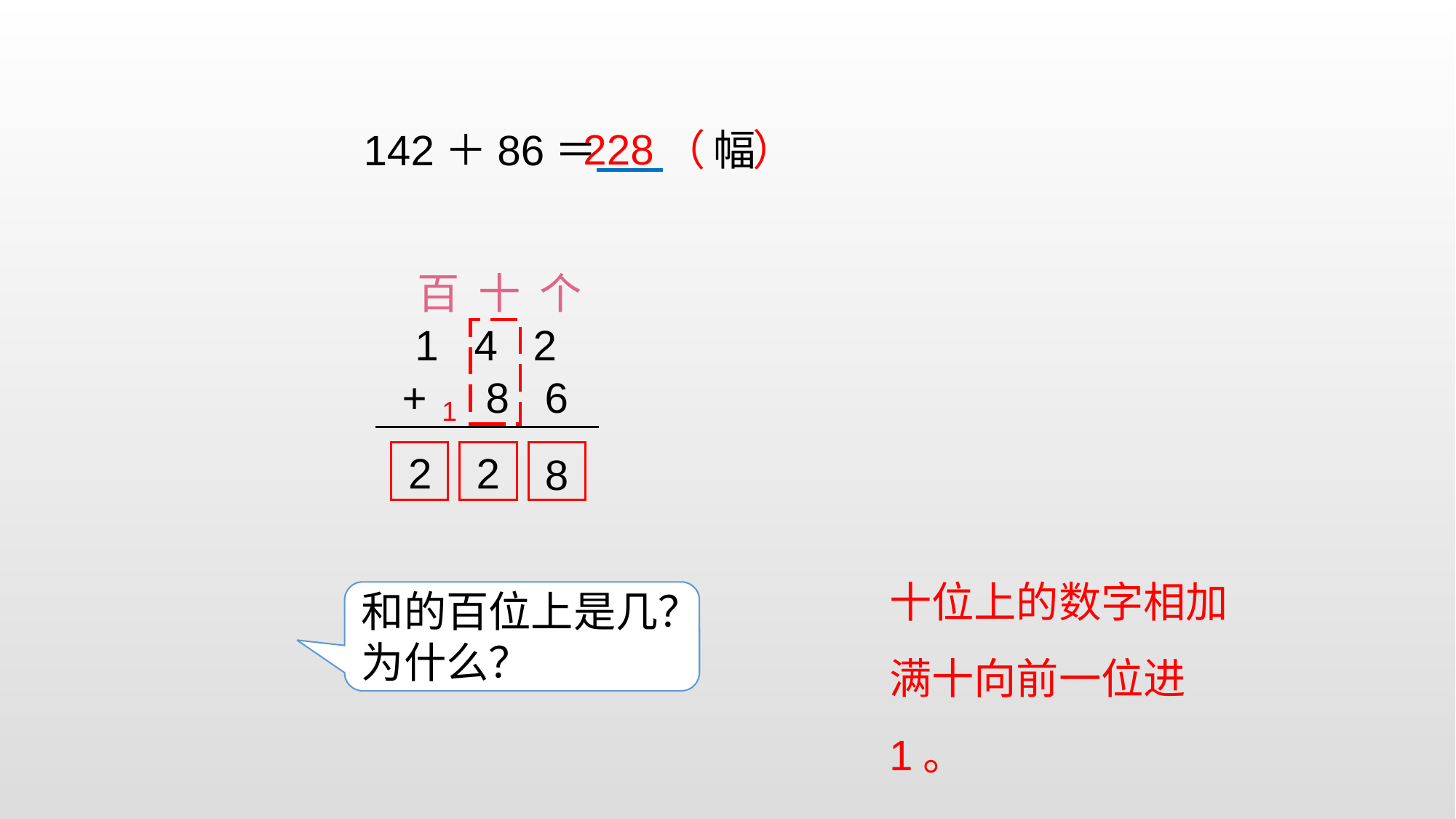

228
142＋86＝       （     ）
幅
百  十  个
1   4   2

+     8   6
1
2
2
8

十位上的数字相加满十向前一位进1。
和的百位上是几？为什么？